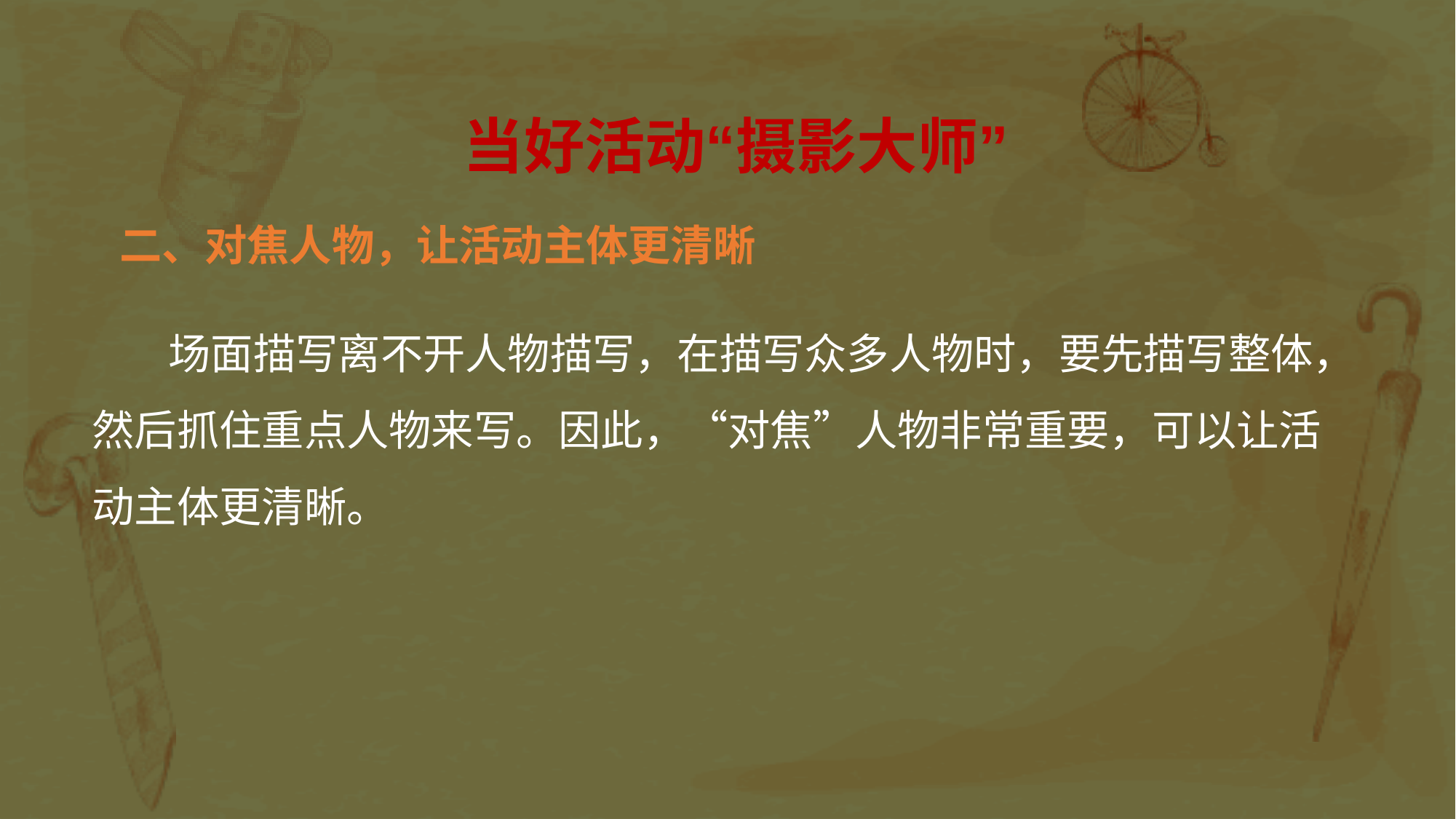

当好活动“摄影大师”
二、对焦人物，让活动主体更清晰
       场面描写离不开人物描写，在描写众多人物时，要先描写整体，然后抓住重点人物来写。因此，“对焦”人物非常重要，可以让活动主体更清晰。